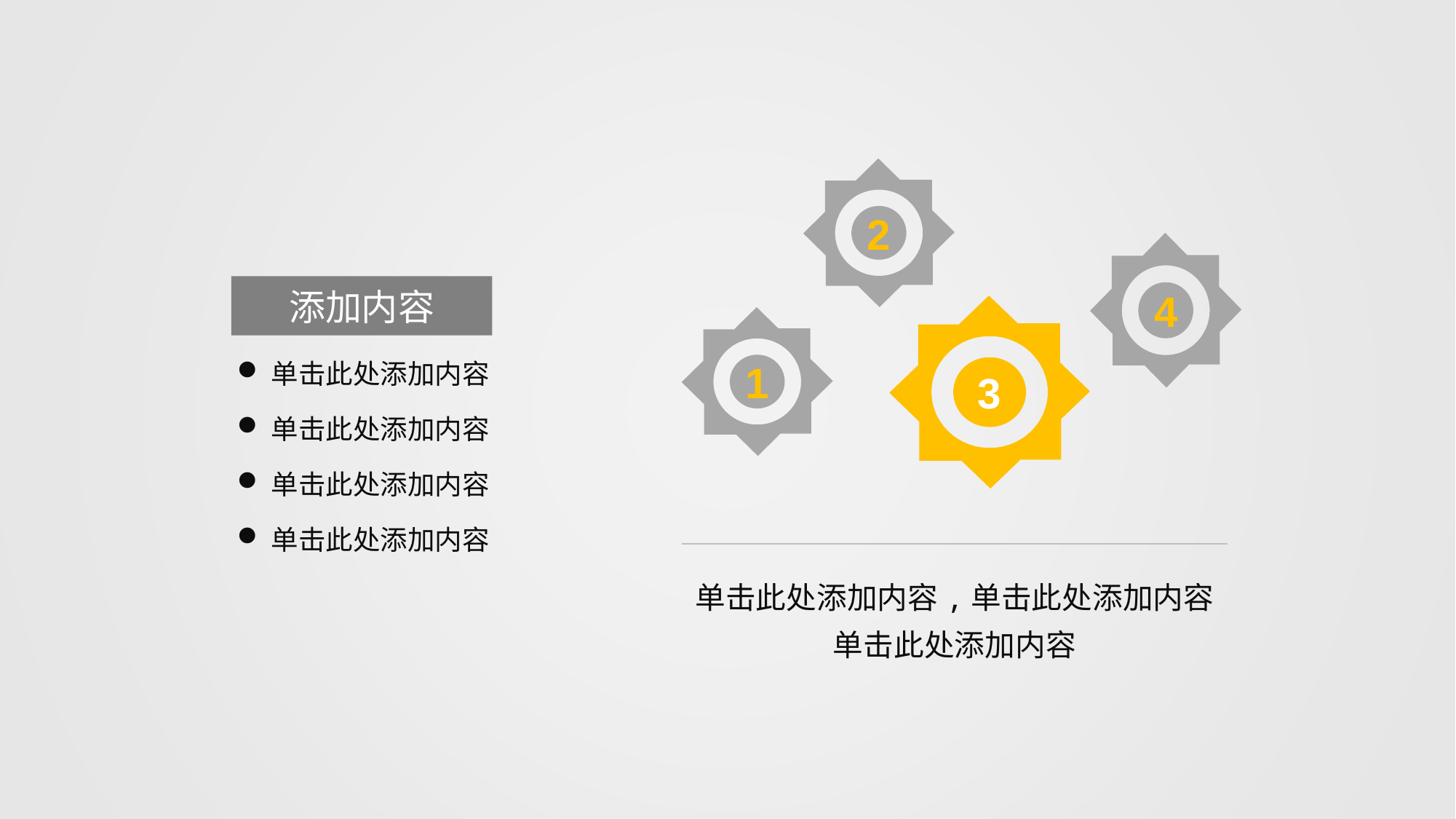

2
4
添加内容
3
1
单击此处添加内容
单击此处添加内容
单击此处添加内容
单击此处添加内容
单击此处添加内容,单击此处添加内容
单击此处添加内容